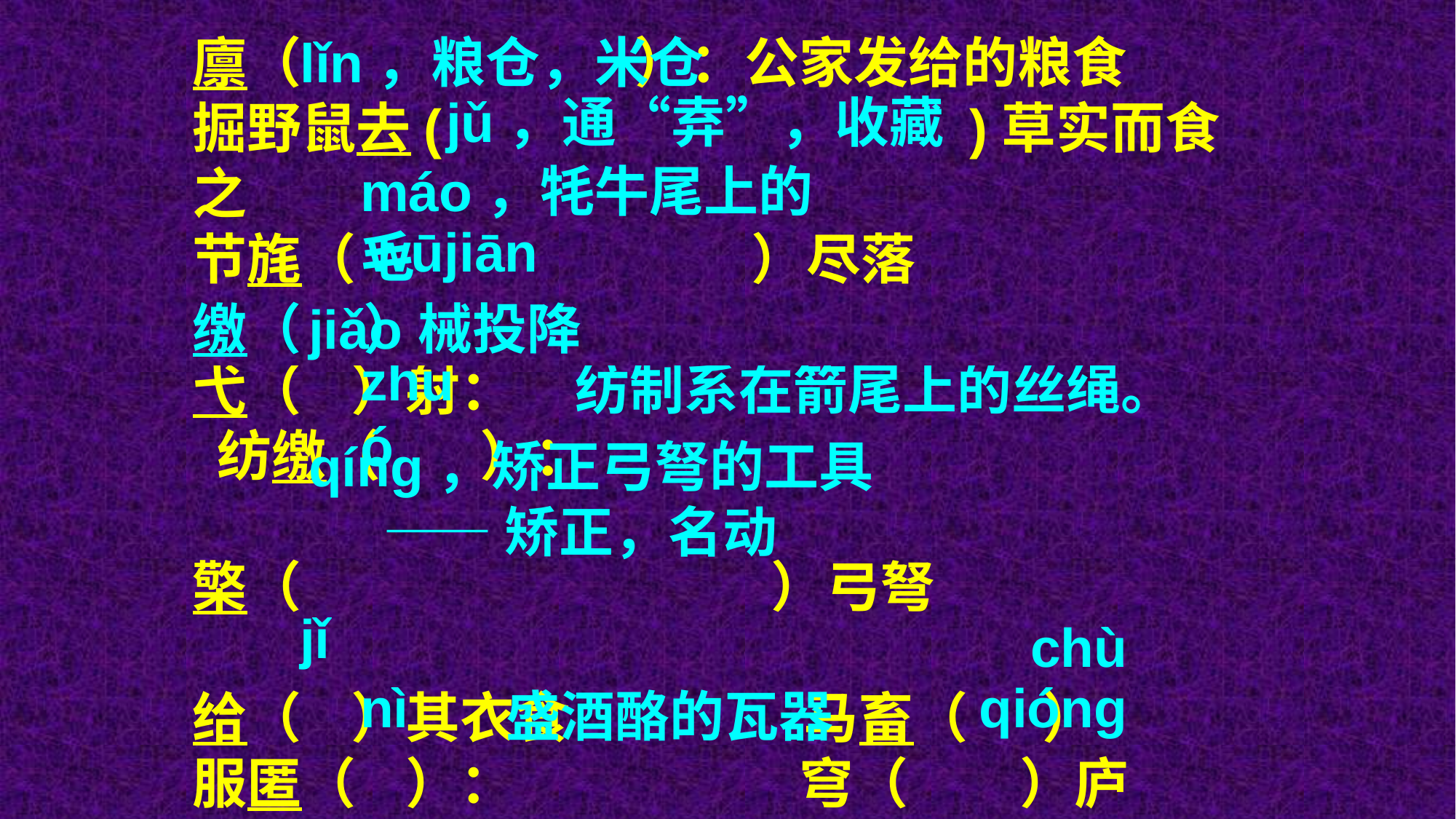

廪（                           ）：公家发给的粮食
掘野鼠去(                                   )草实而食之
节旄（                                ）尽落
於靬（            ）王
弋（    ）射：                                                               纺缴（        ）：

檠（                                      ）弓弩

给（    ）其衣食                   马畜（      ）
服匿（    ）：                       穹（         ）庐
lǐn，粮仓，米仓
jǔ，通“弆”，收藏
máo，牦牛尾上的毛
wūjiān
yì
用绳系在箭上而射
缴（     ）械投降
jiǎo
zhuó
纺制系在箭尾上的丝绳。
qínɡ，矫正弓弩的工具
      ——矫正，名动
jǐ
chù
nì
qiónɡ
盛酒酪的瓦器